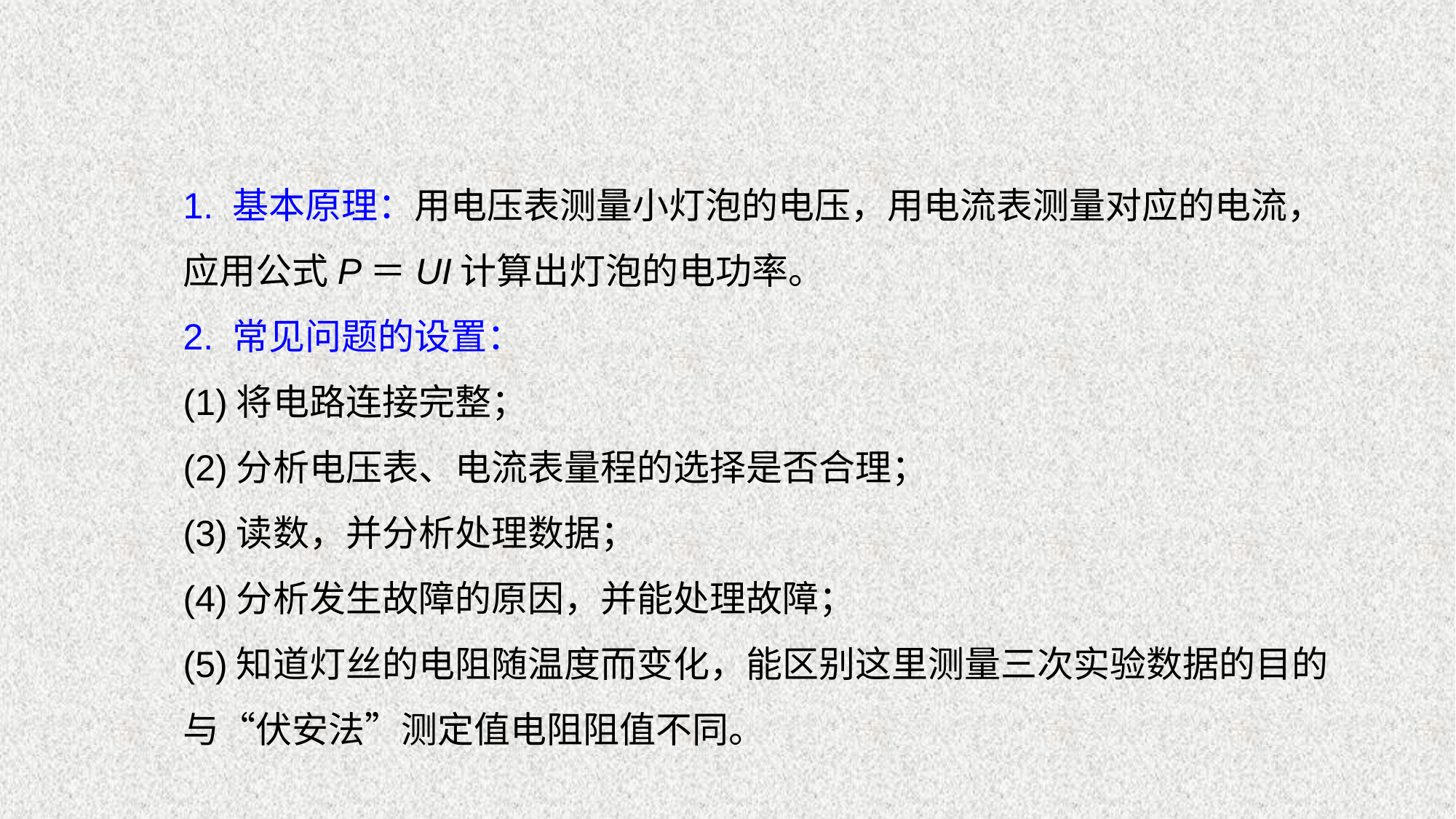

1. 基本原理：用电压表测量小灯泡的电压，用电流表测量对应的电流，应用公式P＝UI计算出灯泡的电功率。
2. 常见问题的设置：
(1)将电路连接完整；
(2)分析电压表、电流表量程的选择是否合理；
(3)读数，并分析处理数据；
(4)分析发生故障的原因，并能处理故障；
(5)知道灯丝的电阻随温度而变化，能区别这里测量三次实验数据的目的与“伏安法”测定值电阻阻值不同。